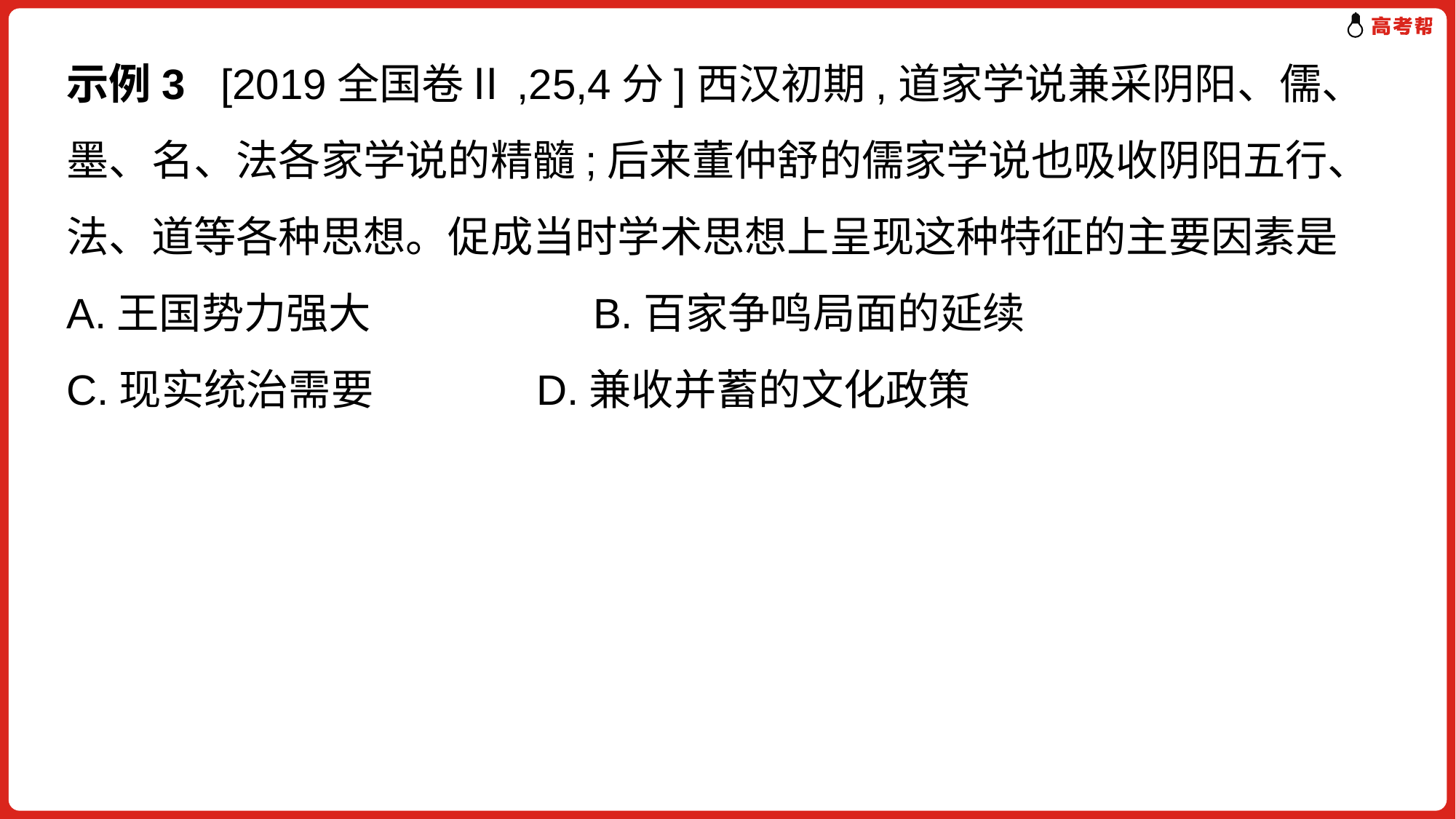

示例3   [2019全国卷Ⅱ,25,4分]西汉初期,道家学说兼采阴阳、儒、墨、名、法各家学说的精髓;后来董仲舒的儒家学说也吸收阴阳五行、法、道等各种思想。促成当时学术思想上呈现这种特征的主要因素是
A.王国势力强大　　　　　B.百家争鸣局面的延续
C.现实统治需要	              D.兼收并蓄的文化政策